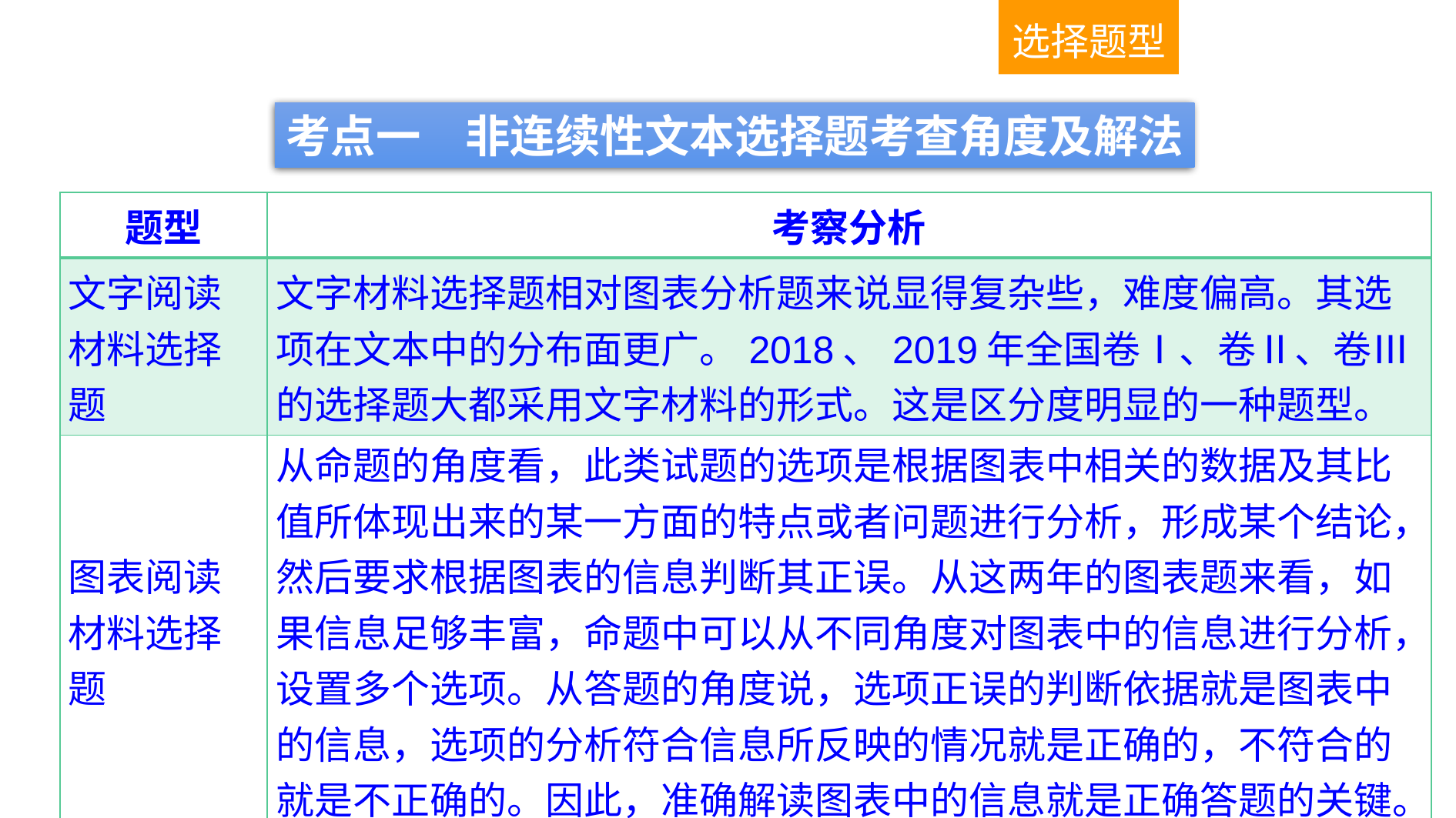

选择题型
考点一　非连续性文本选择题考查角度及解法
| 题型 | 考察分析 |
| --- | --- |
| 文字阅读材料选择题 | 文字材料选择题相对图表分析题来说显得复杂些，难度偏高。其选项在文本中的分布面更广。2018、2019年全国卷Ⅰ、卷Ⅱ、卷Ⅲ的选择题大都采用文字材料的形式。这是区分度明显的一种题型。 |
| 图表阅读材料选择题 | 从命题的角度看，此类试题的选项是根据图表中相关的数据及其比值所体现出来的某一方面的特点或者问题进行分析，形成某个结论，然后要求根据图表的信息判断其正误。从这两年的图表题来看，如果信息足够丰富，命题中可以从不同角度对图表中的信息进行分析，设置多个选项。从答题的角度说，选项正误的判断依据就是图表中的信息，选项的分析符合信息所反映的情况就是正确的，不符合的就是不正确的。因此，准确解读图表中的信息就是正确答题的关键。 |